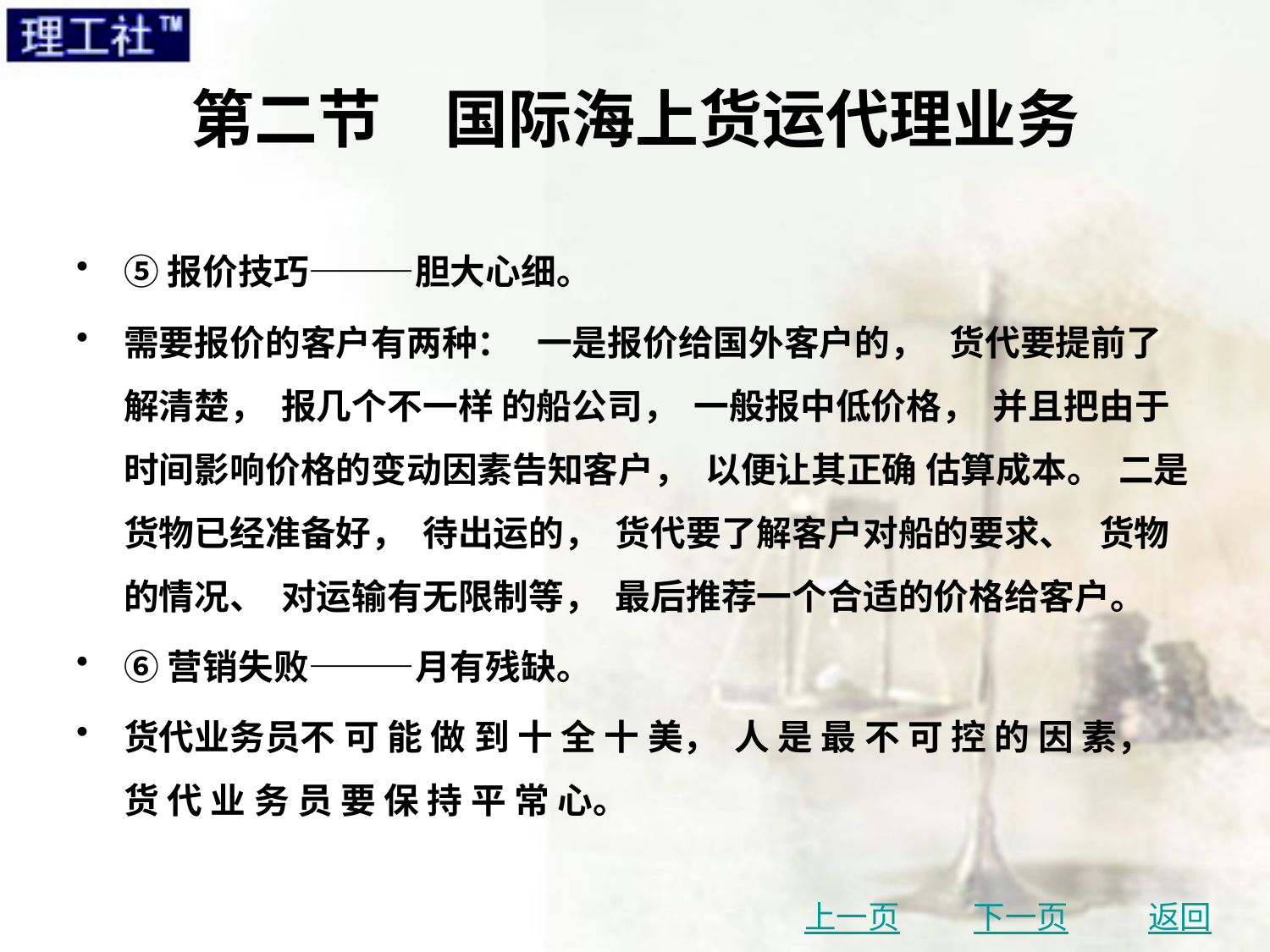

# 第二节　国际海上货运代理业务
⑤报价技巧———胆大心细。
需要报价的客户有两种：   一是报价给国外客户的，   货代要提前了解清楚，  报几个不一样 的船公司，  一般报中低价格，  并且把由于时间影响价格的变动因素告知客户，  以便让其正确 估算成本。  二是货物已经准备好，  待出运的，  货代要了解客户对船的要求、   货物的情况、  对运输有无限制等，  最后推荐一个合适的价格给客户。
⑥营销失败———月有残缺。
货代业务员不 可 能 做 到 十 全 十 美，  人 是 最 不 可 控 的 因 素，  货 代 业 务 员 要 保 持 平 常 心。

上一页
下一页
返回